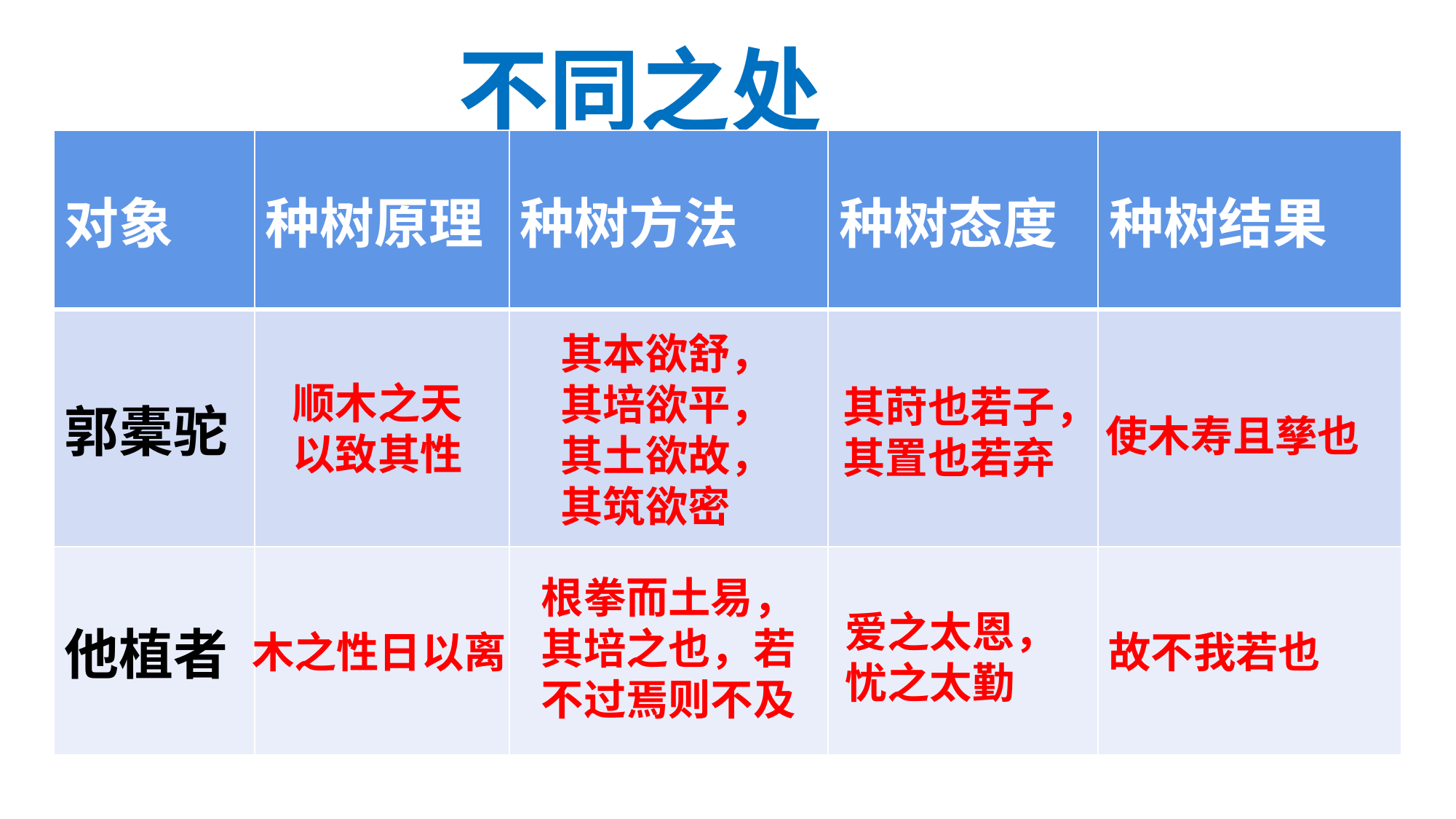

不同之处
| 对象 | 种树原理 | 种树方法 | 种树态度 | 种树结果 |
| --- | --- | --- | --- | --- |
| 郭橐驼 |  |  |  |  |
| 他植者 |  |  |  |  |
其本欲舒，
其培欲平，
其土欲故，
其筑欲密

顺木之天以致其性
其莳也若子，
其置也若弃
使木寿且孳也

根拳而土易，其培之也，若不过焉则不及
爱之太恩，
忧之太勤
故不我若也
木之性日以离